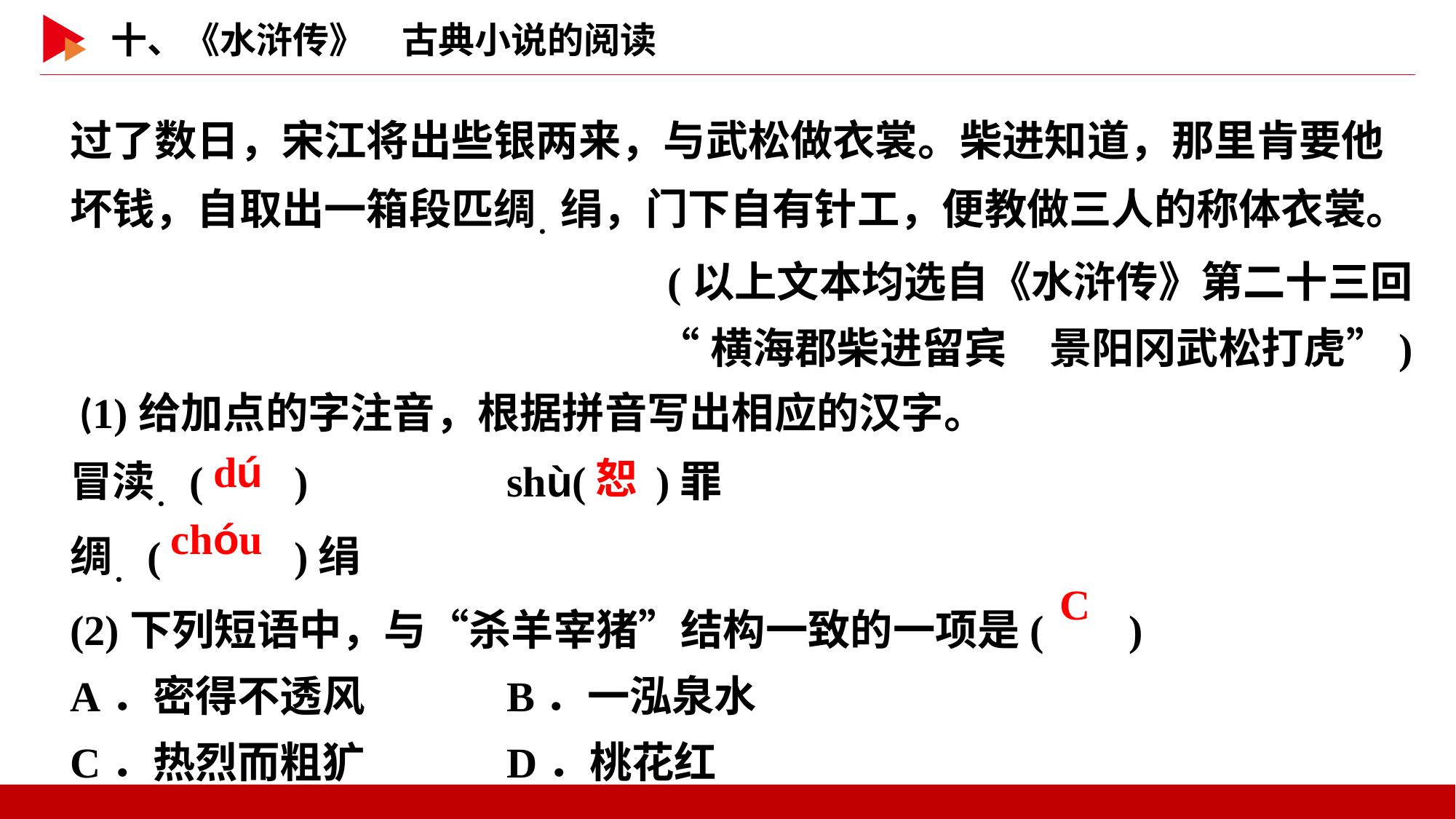

过了数日，宋江将出些银两来，与武松做衣裳。柴进知道，那里肯要他坏钱，自取出一箱段匹绸．绢，门下自有针工，便教做三人的称体衣裳。
(以上文本均选自《水浒传》第二十三回
“横海郡柴进留宾　景阳冈武松打虎”)
 (1)给加点的字注音，根据拼音写出相应的汉字。
冒渎．(        )		shù(      )罪
绸．(            )绢
(2)下列短语中，与“杀羊宰猪”结构一致的一项是(        )
A．密得不透风		B．一泓泉水
C．热烈而粗犷		D．桃花红
 dú
   恕
 chóu
   C